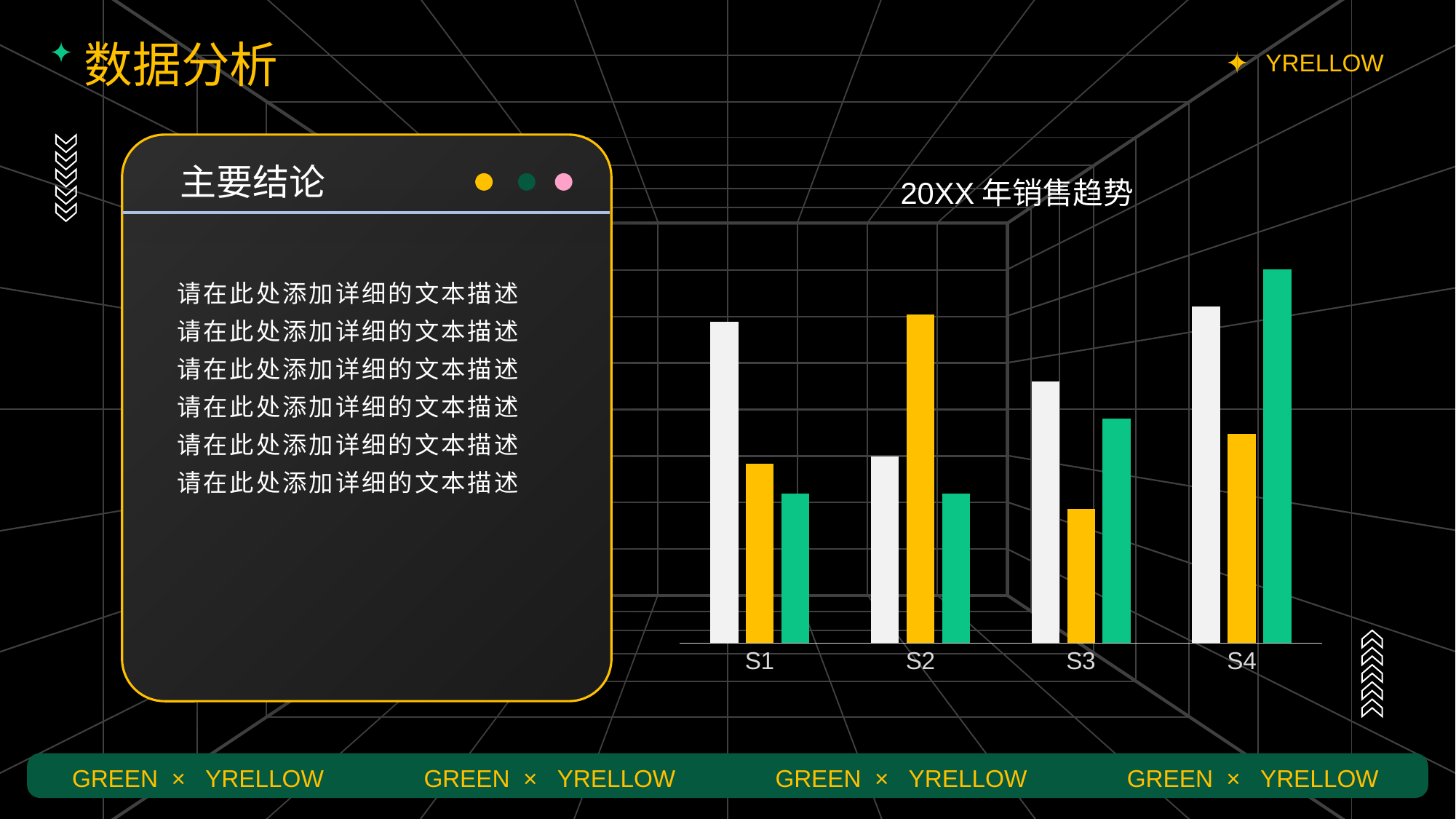

数据分析

YRELLOW

主要结论

20XX年销售趋势

### Chart

| Category | T1 | T2 | T3 |
|---|---|---|---|
| S1 | 4.3 | 2.4 | 2.0 |
| S2 | 2.5 | 4.4 | 2.0 |
| S3 | 3.5 | 1.8 | 3.0 |
| S4 | 4.5 | 2.8 | 5.0 |
请在此处添加详细的文本描述
请在此处添加详细的文本描述
请在此处添加详细的文本描述
请在此处添加详细的文本描述
请在此处添加详细的文本描述
请在此处添加详细的文本描述

GREEN  ×   YRELLOW
GREEN  ×   YRELLOW
GREEN  ×   YRELLOW
GREEN  ×   YRELLOW